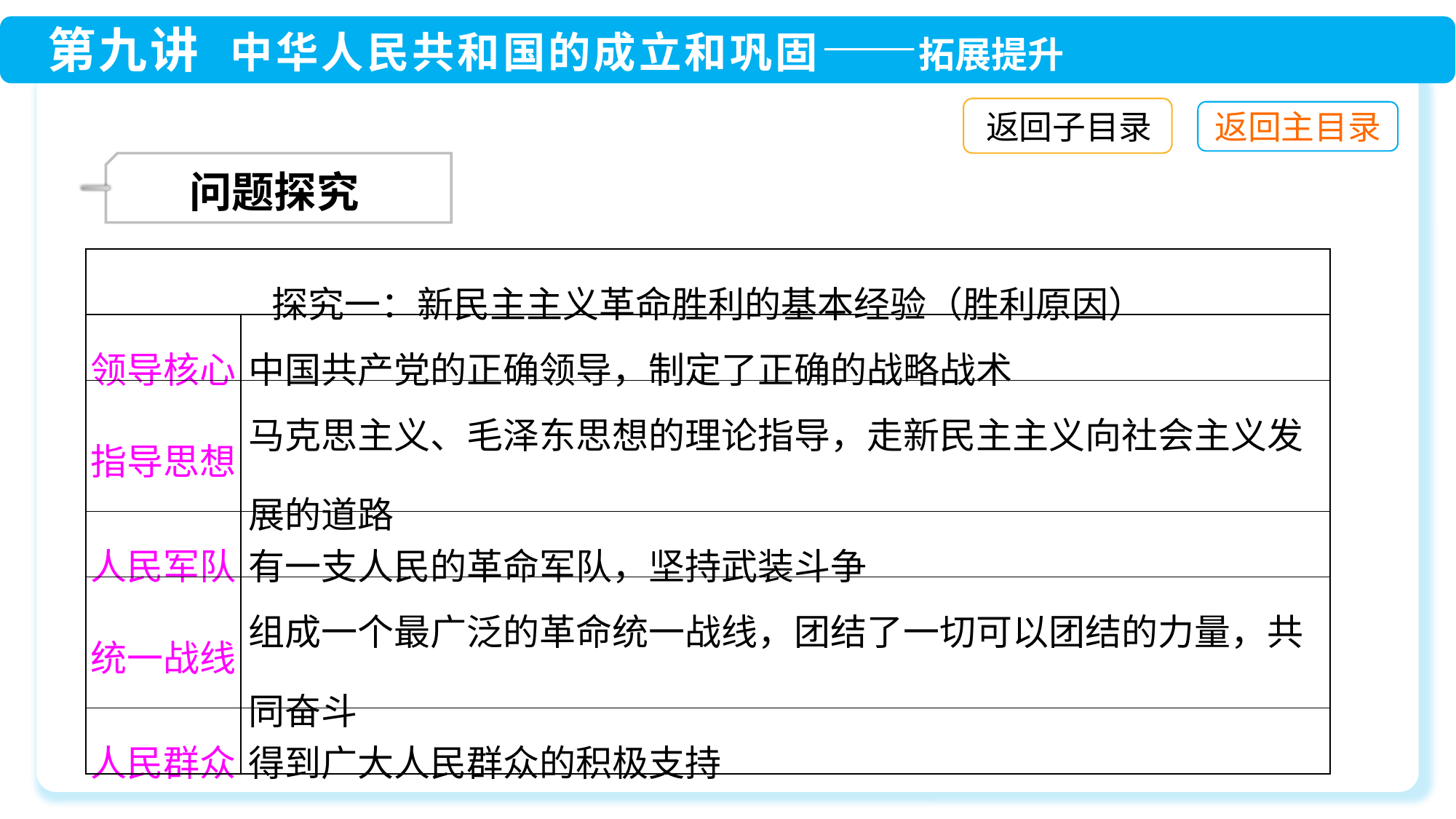

返回子目录
 问题探究

| 探究一：新民主主义革命胜利的基本经验（胜利原因） |  |
| --- | --- |
| 领导核心 | 中国共产党的正确领导，制定了正确的战略战术 |
| 指导思想 | 马克思主义、毛泽东思想的理论指导，走新民主主义向社会主义发展的道路 |
| 人民军队 | 有一支人民的革命军队，坚持武装斗争 |
| 统一战线 | 组成一个最广泛的革命统一战线，团结了一切可以团结的力量，共同奋斗 |
| 人民群众 | 得到广大人民群众的积极支持 |